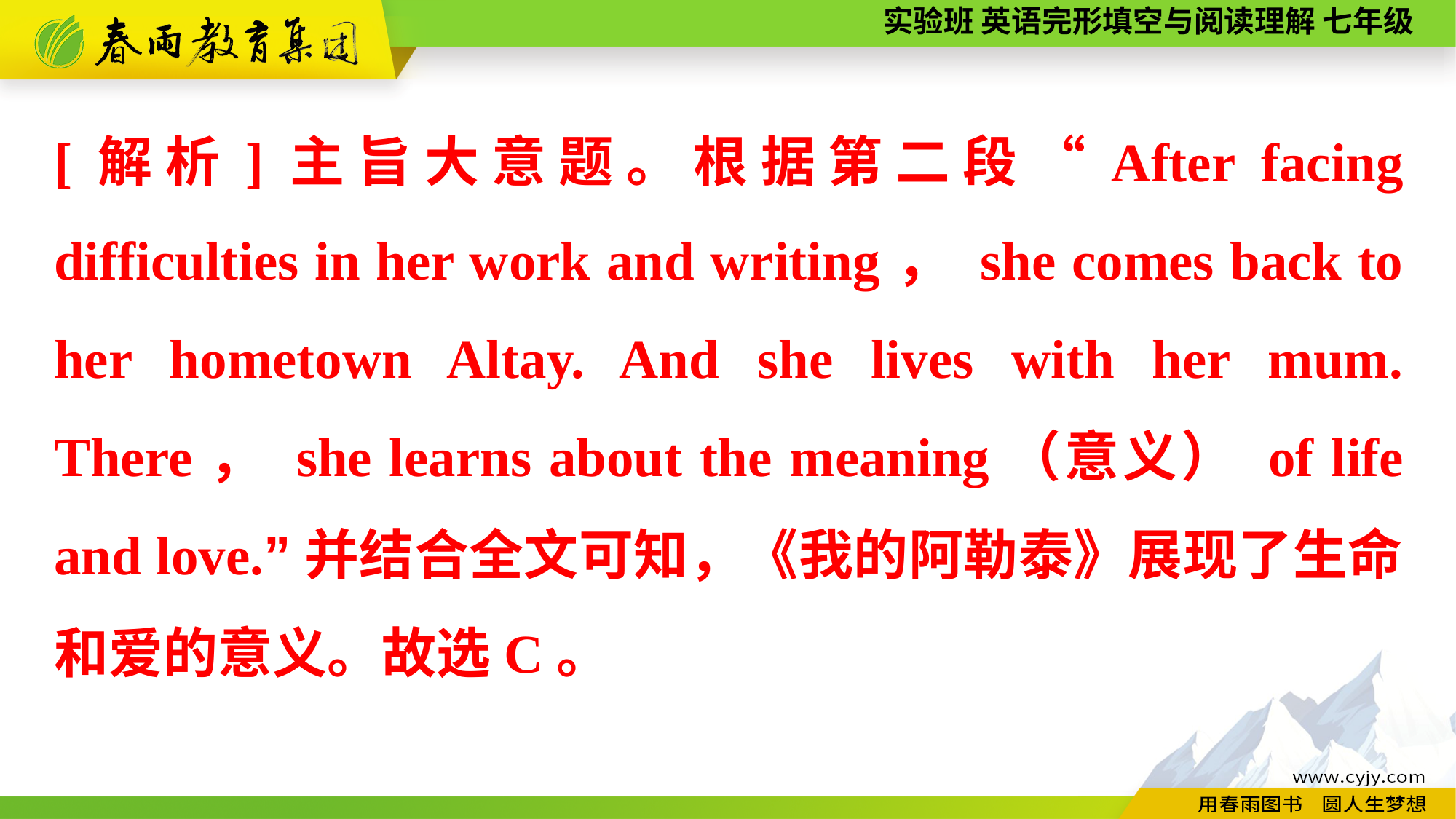

[解析]主旨大意题。根据第二段“After facing difficulties in her work and writing， she comes back to her hometown Altay. And she lives with her mum. There， she learns about the meaning（意义） of life and love.”并结合全文可知，《我的阿勒泰》展现了生命和爱的意义。故选C。